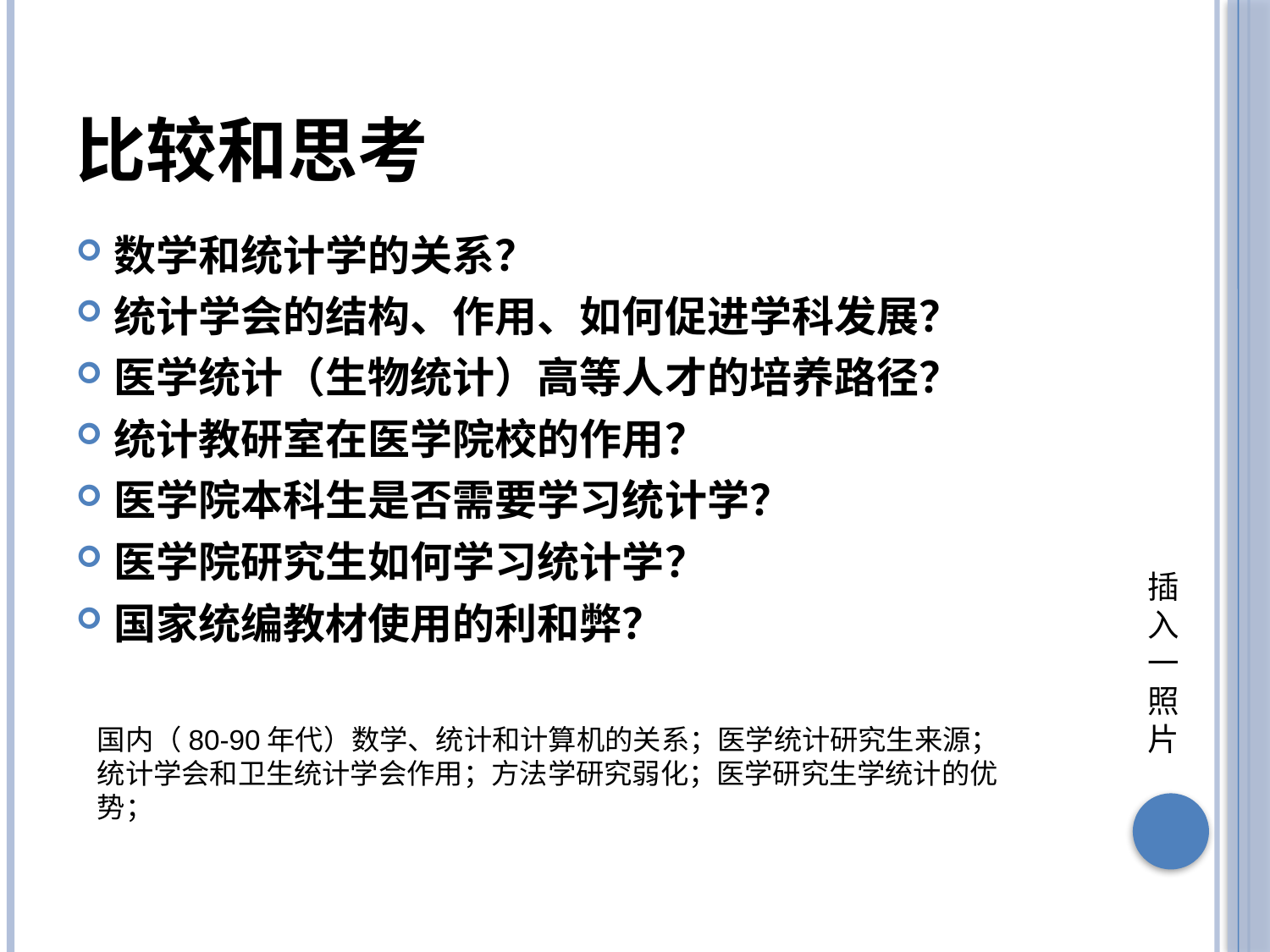

# 比较和思考
数学和统计学的关系？
统计学会的结构、作用、如何促进学科发展？
医学统计（生物统计）高等人才的培养路径？
统计教研室在医学院校的作用？
医学院本科生是否需要学习统计学？
医学院研究生如何学习统计学？
国家统编教材使用的利和弊？
插入一照片
国内（80-90年代）数学、统计和计算机的关系；医学统计研究生来源；统计学会和卫生统计学会作用；方法学研究弱化；医学研究生学统计的优势；